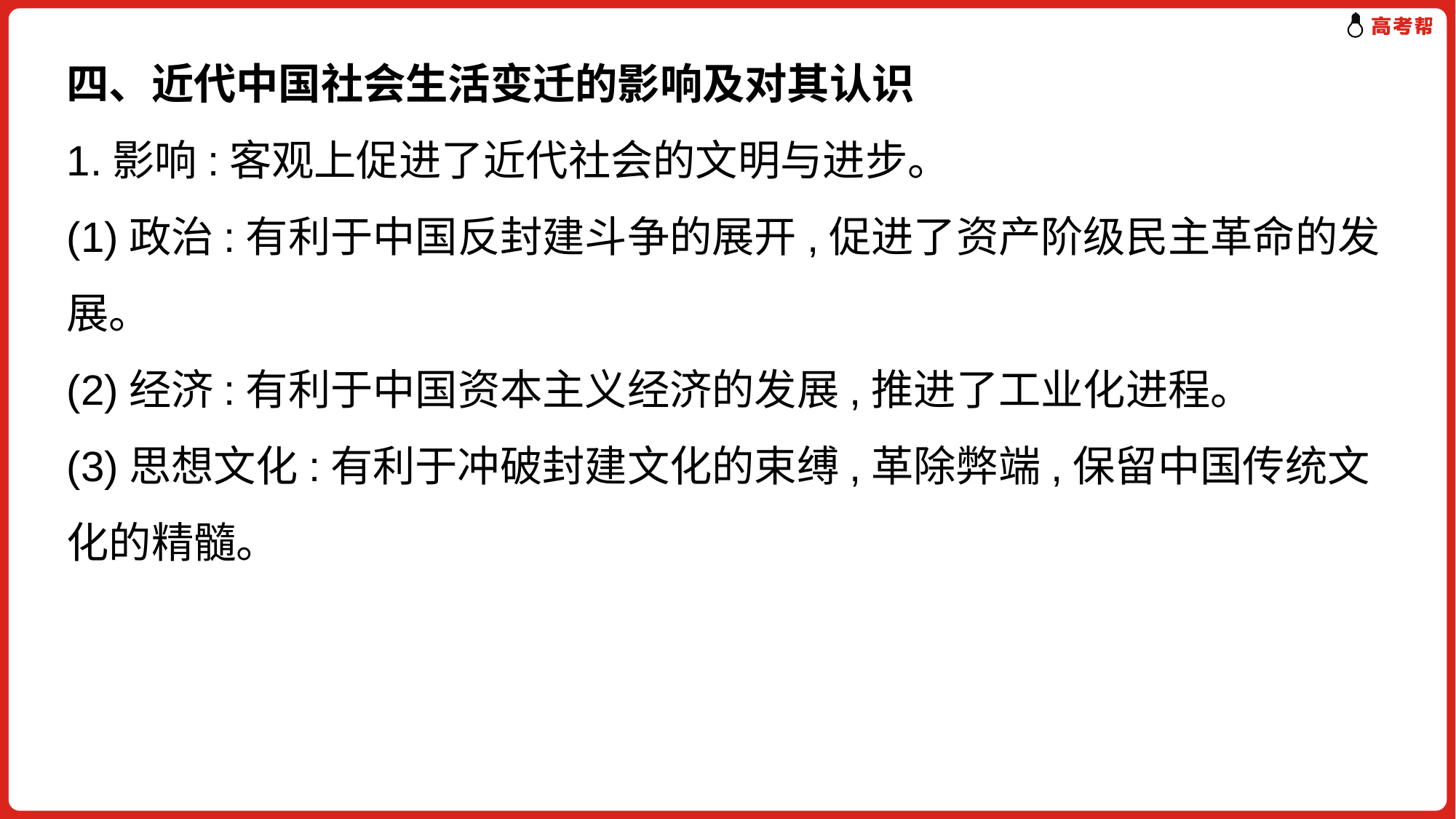

四、近代中国社会生活变迁的影响及对其认识
1.影响:客观上促进了近代社会的文明与进步。
(1)政治:有利于中国反封建斗争的展开,促进了资产阶级民主革命的发展。
(2)经济:有利于中国资本主义经济的发展,推进了工业化进程。
(3)思想文化:有利于冲破封建文化的束缚,革除弊端,保留中国传统文化的精髓。